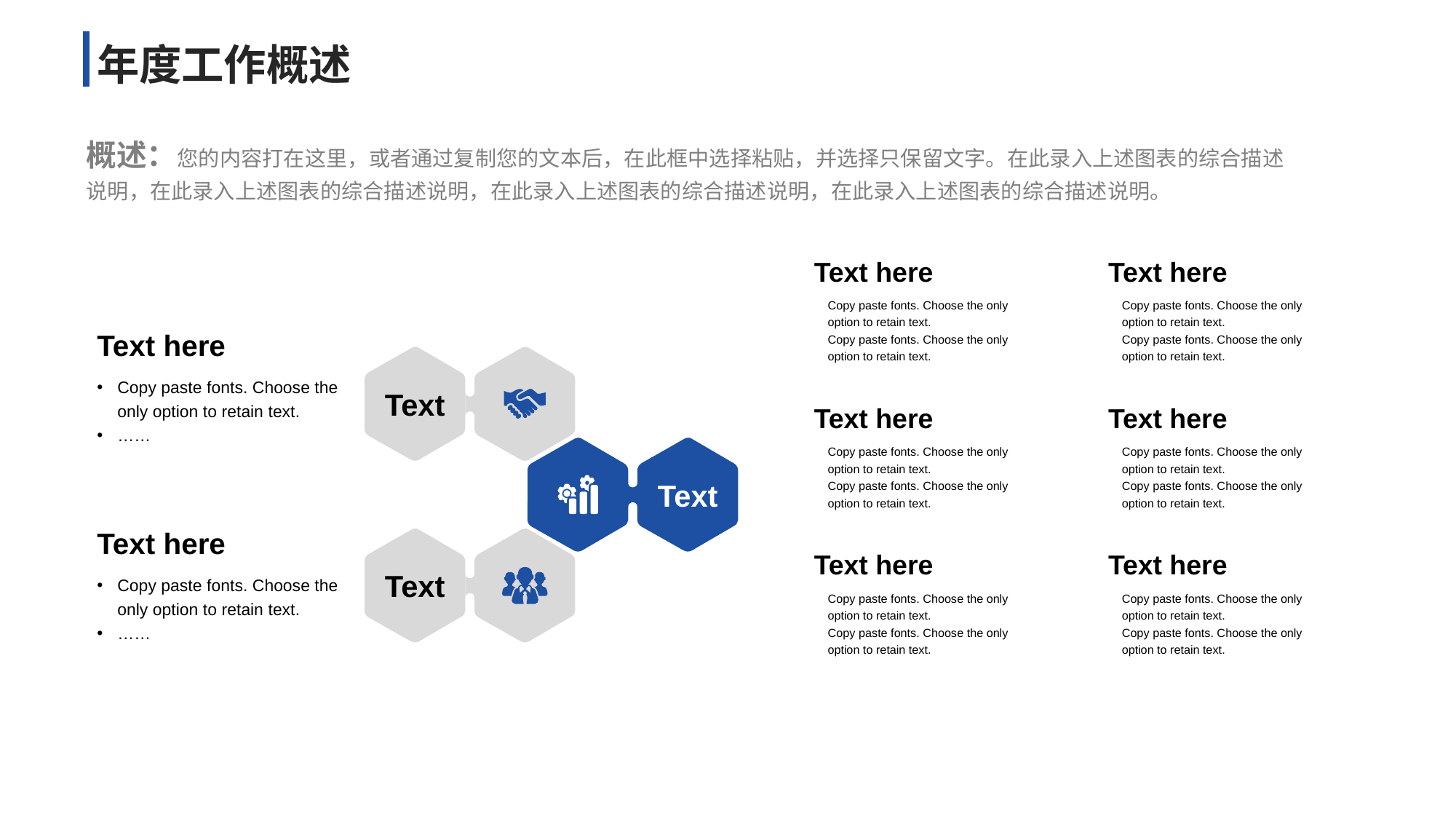

年度工作概述
概述：您的内容打在这里，或者通过复制您的文本后，在此框中选择粘贴，并选择只保留文字。在此录入上述图表的综合描述说明，在此录入上述图表的综合描述说明，在此录入上述图表的综合描述说明，在此录入上述图表的综合描述说明。
Text here
Text here
Copy paste fonts. Choose the only option to retain text.
Copy paste fonts. Choose the only option to retain text.

Copy paste fonts. Choose the only option to retain text.
Copy paste fonts. Choose the only option to retain text.

Text here
Copy paste fonts. Choose the only option to retain text.
……
Text

Text

Text

Text here
Text here
Copy paste fonts. Choose the only option to retain text.
Copy paste fonts. Choose the only option to retain text.

Copy paste fonts. Choose the only option to retain text.
Copy paste fonts. Choose the only option to retain text.

Text here
Copy paste fonts. Choose the only option to retain text.
……
Text here
Text here
Copy paste fonts. Choose the only option to retain text.
Copy paste fonts. Choose the only option to retain text.

Copy paste fonts. Choose the only option to retain text.
Copy paste fonts. Choose the only option to retain text.